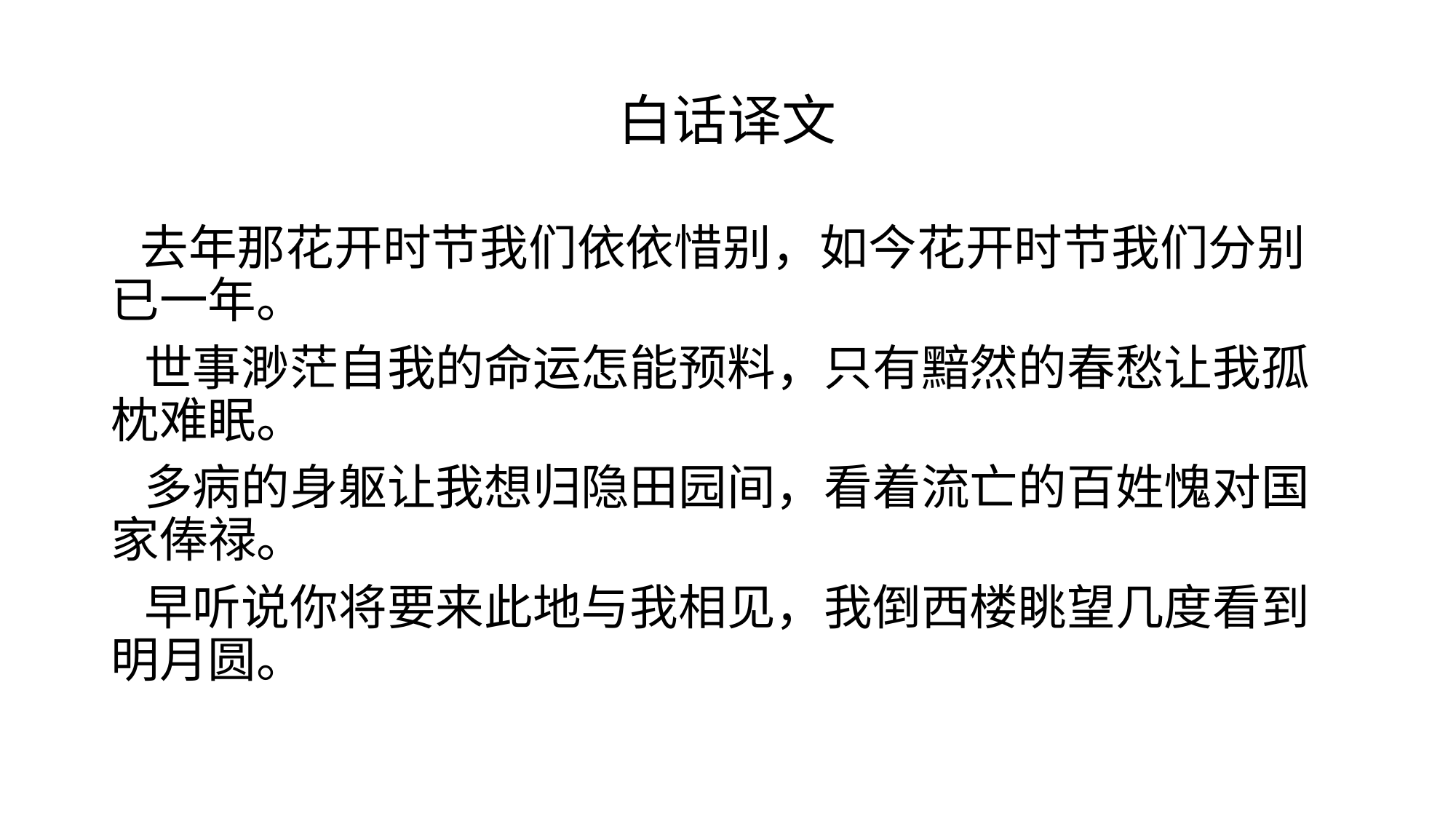

# 白话译文
  去年那花开时节我们依依惜别，如今花开时节我们分别已一年。
  世事渺茫自我的命运怎能预料，只有黯然的春愁让我孤枕难眠。
  多病的身躯让我想归隐田园间，看着流亡的百姓愧对国家俸禄。
  早听说你将要来此地与我相见，我倒西楼眺望几度看到明月圆。